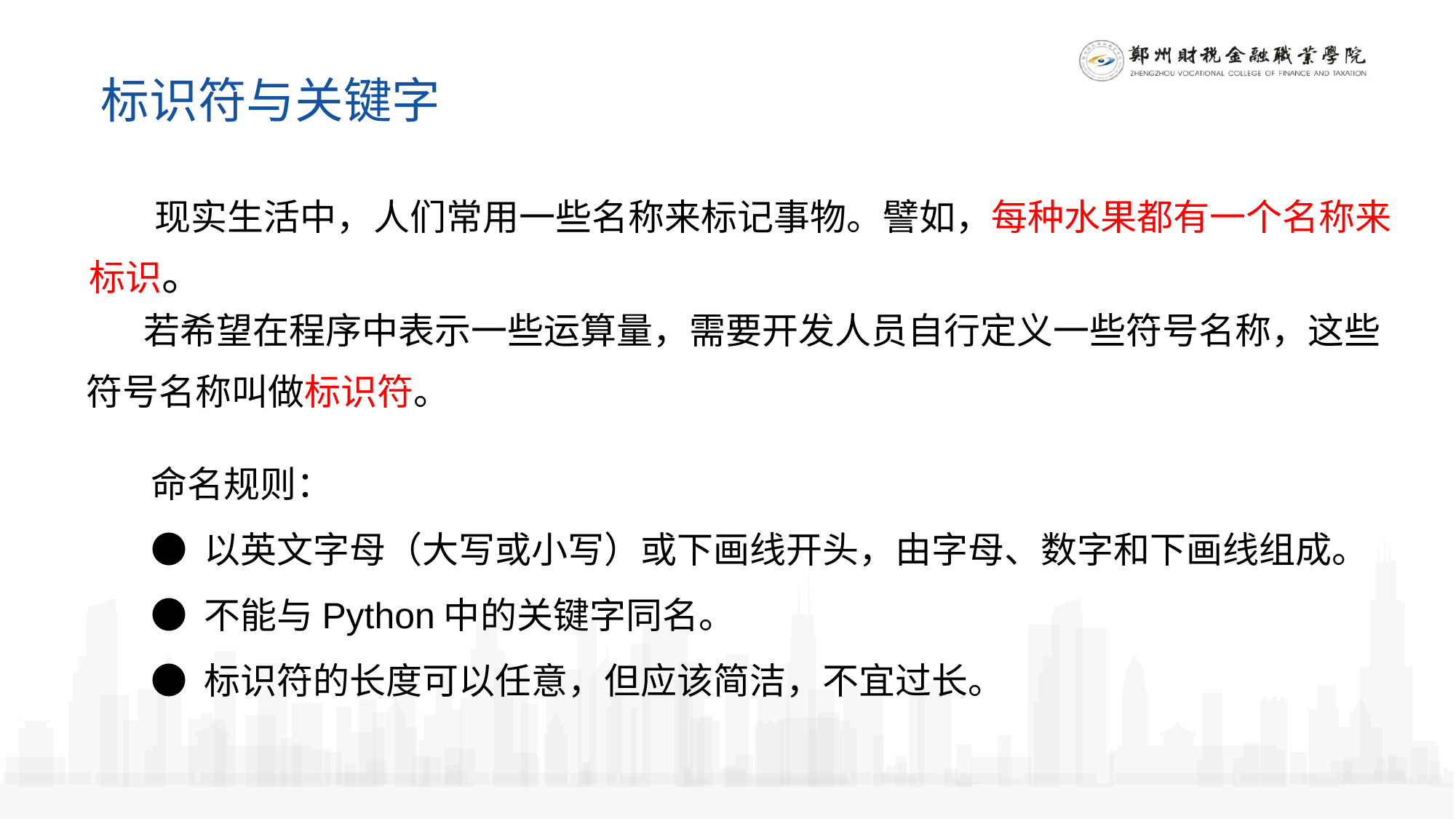

标识符与关键字
       现实生活中，人们常用一些名称来标记事物。譬如，每种水果都有一个名称来标识。
      若希望在程序中表示一些运算量，需要开发人员自行定义一些符号名称，这些符号名称叫做标识符。
命名规则：
● 以英文字母（大写或小写）或下画线开头，由字母、数字和下画线组成。
● 不能与Python中的关键字同名。
● 标识符的长度可以任意，但应该简洁，不宜过长。